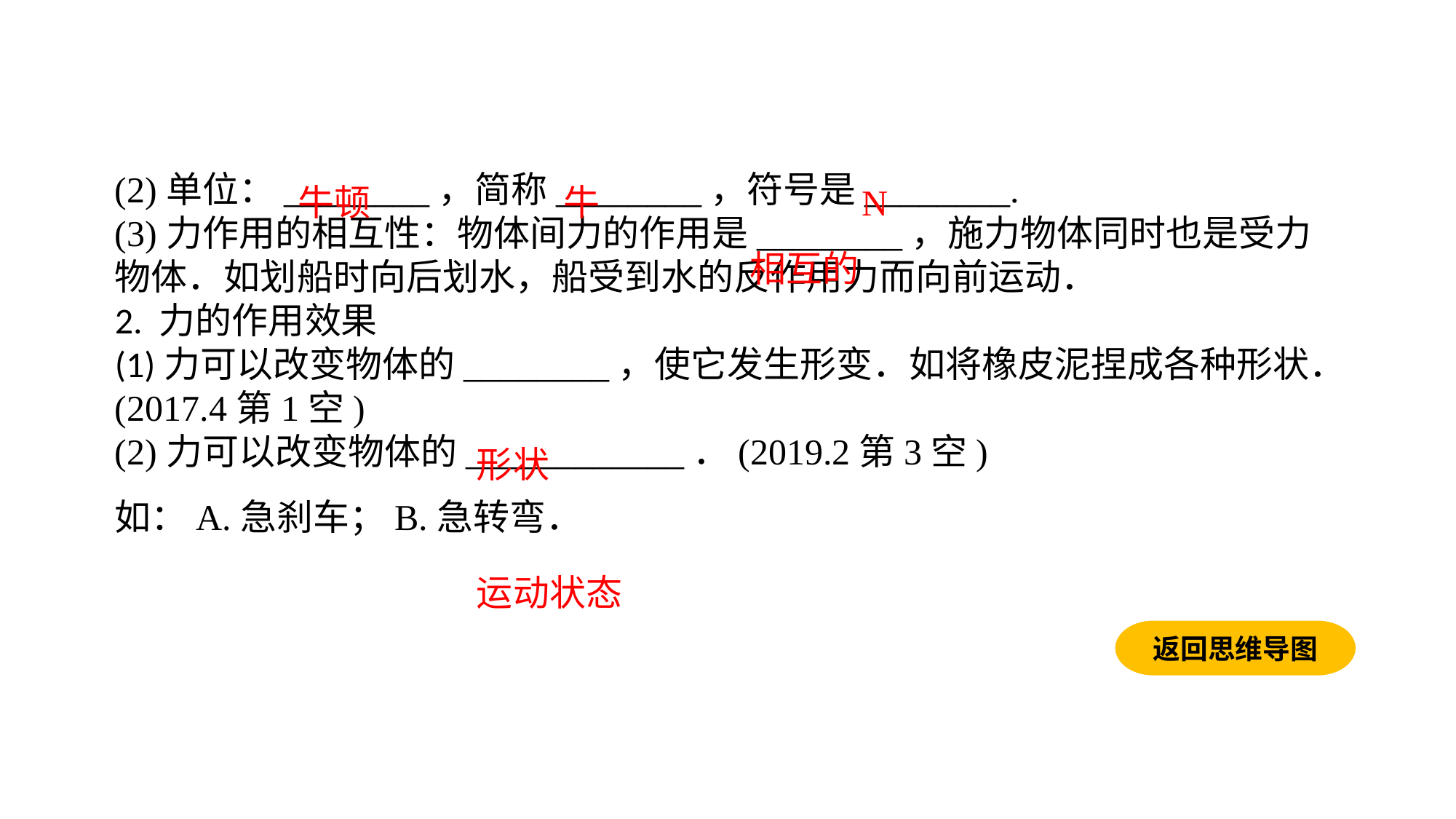

(2)单位：________，简称________，符号是________.(3)力作用的相互性：物体间力的作用是________，施力物体同时也是受力物体．如划船时向后划水，船受到水的反作用力而向前运动．2. 力的作用效果(1)力可以改变物体的________，使它发生形变．如将橡皮泥捏成各种形状．(2017.4第1空)(2)力可以改变物体的____________．(2019.2第3空)如：A.急刹车；B.急转弯．
牛顿
牛
N
相互的
形状
运动状态
返回思维导图